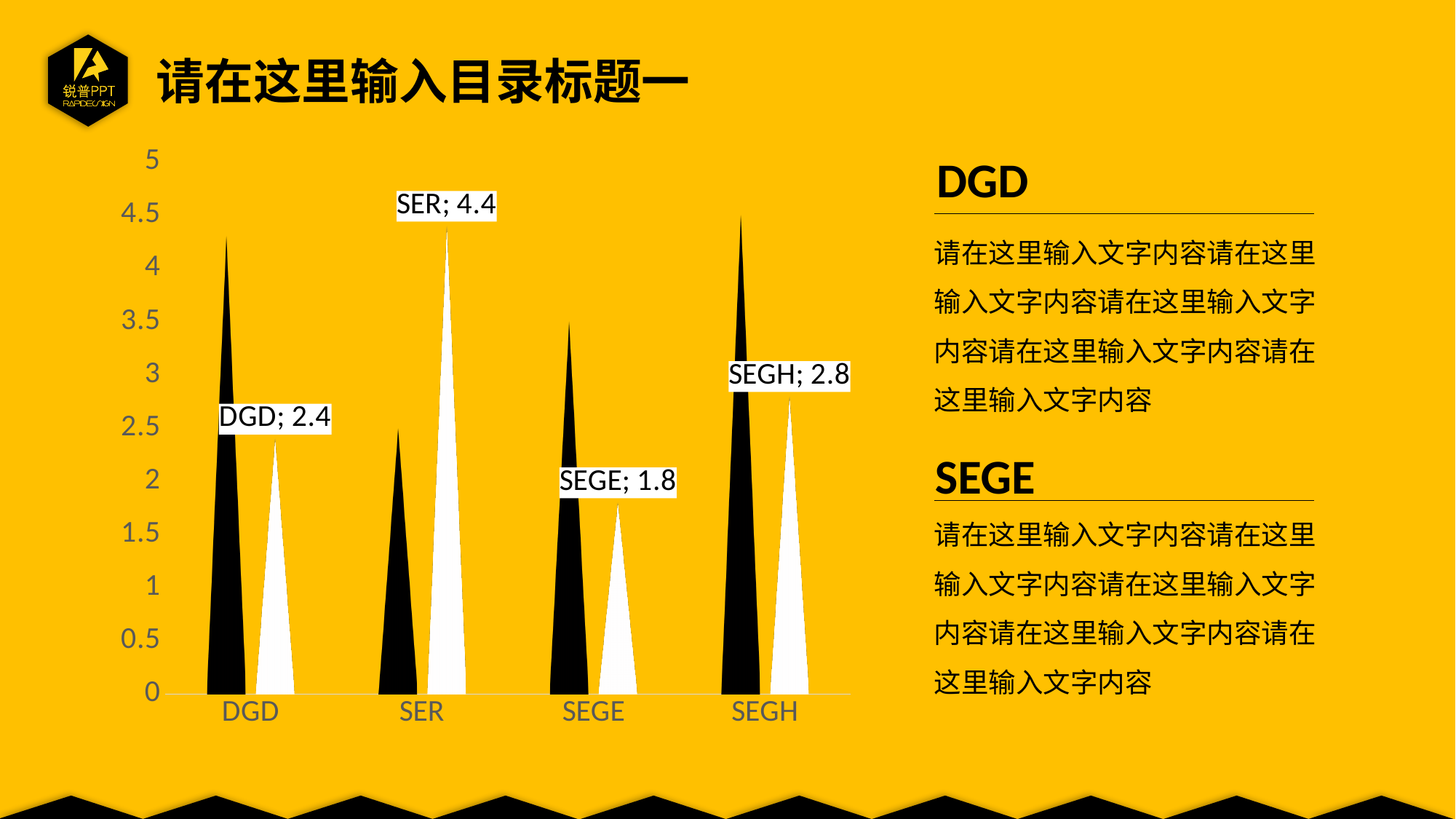

请在这里输入目录标题一

### Chart

| Category | 系列 1 | 系列 2 |
|---|---|---|
| DGD | 4.3 | 2.4 |
| SER | 2.5 | 4.4 |
| SEGE | 3.5 | 1.8 |
| SEGH | 4.5 | 2.8 |
DGD
请在这里输入文字内容请在这里输入文字内容请在这里输入文字内容请在这里输入文字内容请在这里输入文字内容
SEGE
请在这里输入文字内容请在这里输入文字内容请在这里输入文字内容请在这里输入文字内容请在这里输入文字内容